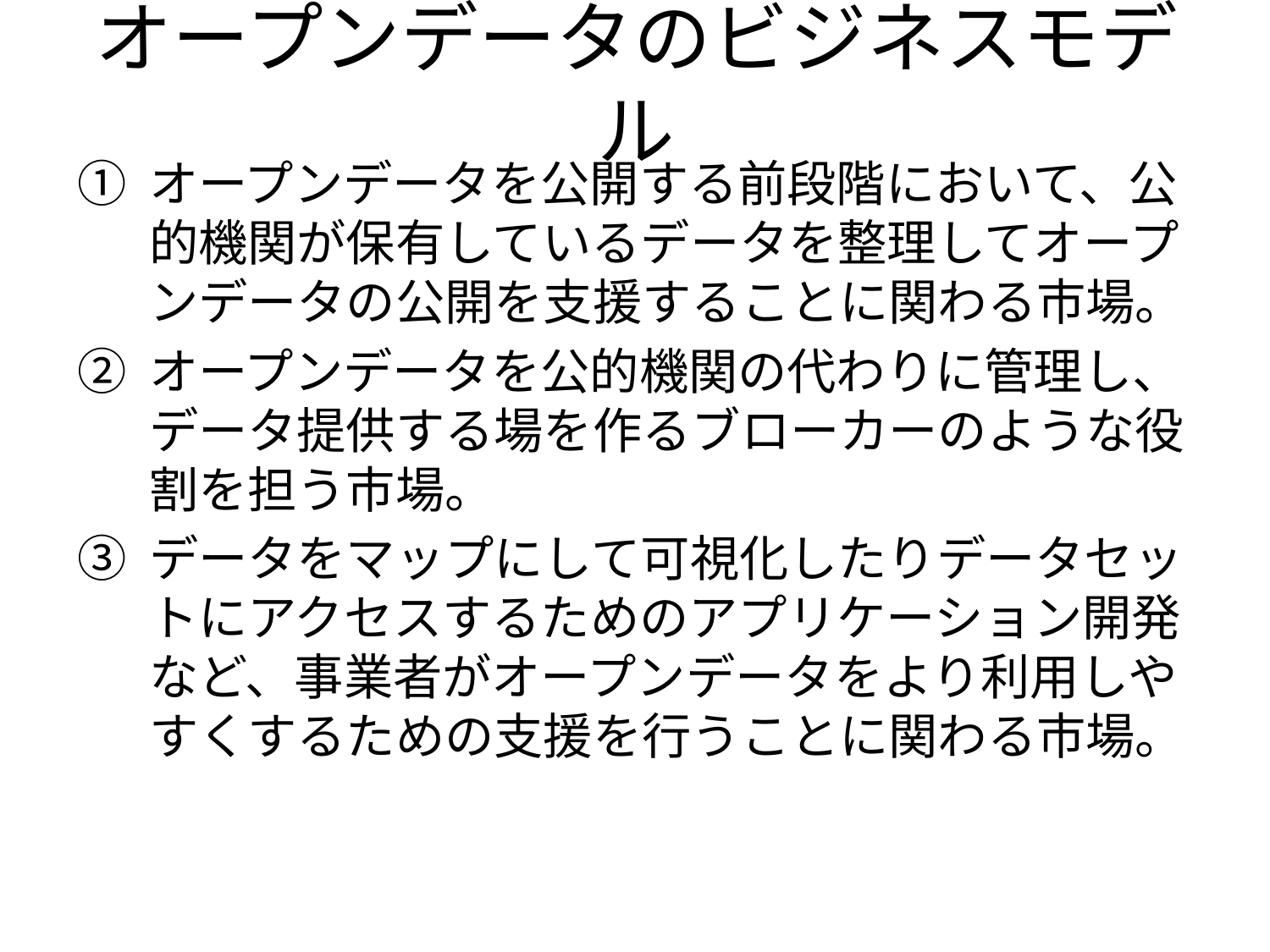

# オープンデータのビジネスモデル
オープンデータを公開する前段階において、公的機関が保有しているデータを整理してオープンデータの公開を支援することに関わる市場。
オープンデータを公的機関の代わりに管理し、データ提供する場を作るブローカーのような役割を担う市場。
データをマップにして可視化したりデータセットにアクセスするためのアプリケーション開発など、事業者がオープンデータをより利用しやすくするための支援を行うことに関わる市場。